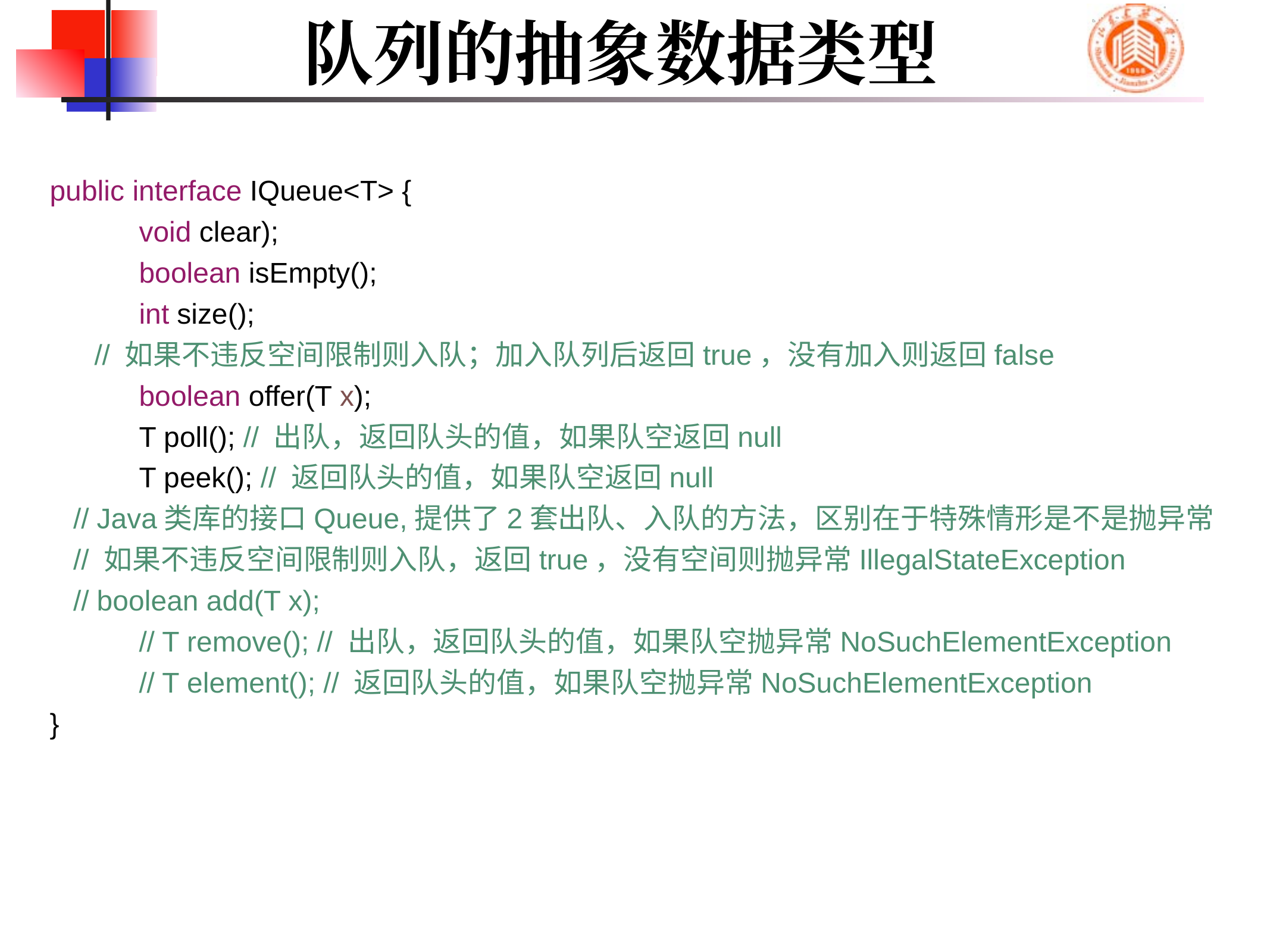

# 队列的抽象数据类型
public interface IQueue<T> {
	void clear);
	boolean isEmpty();
	int size();
// 如果不违反空间限制则入队；加入队列后返回true，没有加入则返回false
	boolean offer(T x);
	T poll(); // 出队，返回队头的值，如果队空返回null
	T peek(); // 返回队头的值，如果队空返回null
   // Java类库的接口Queue,提供了2套出队、入队的方法，区别在于特殊情形是不是抛异常
   // 如果不违反空间限制则入队，返回true，没有空间则抛异常IllegalStateException
   // boolean add(T x);
	// T remove(); // 出队，返回队头的值，如果队空抛异常NoSuchElementException
	// T element(); // 返回队头的值，如果队空抛异常NoSuchElementException
}